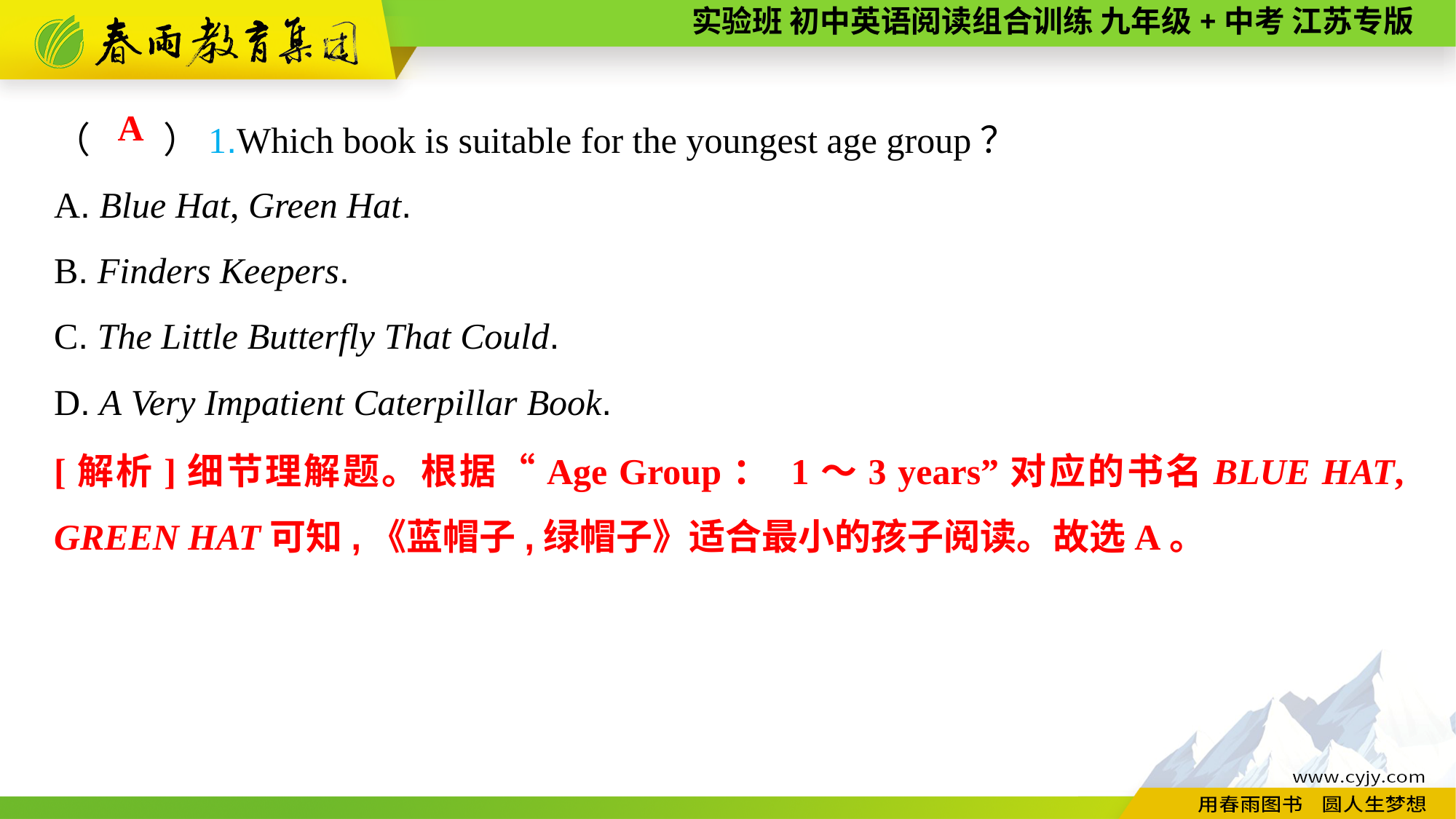

（　　）1.Which book is suitable for the youngest age group？
A. Blue Hat, Green Hat.
B. Finders Keepers.
C. The Little Butterfly That Could.
D. A Very Impatient Caterpillar Book.
A
[解析]细节理解题。根据“Age Group： 1～3 years”对应的书名BLUE HAT, GREEN HAT可知,《蓝帽子,绿帽子》适合最小的孩子阅读。故选A。